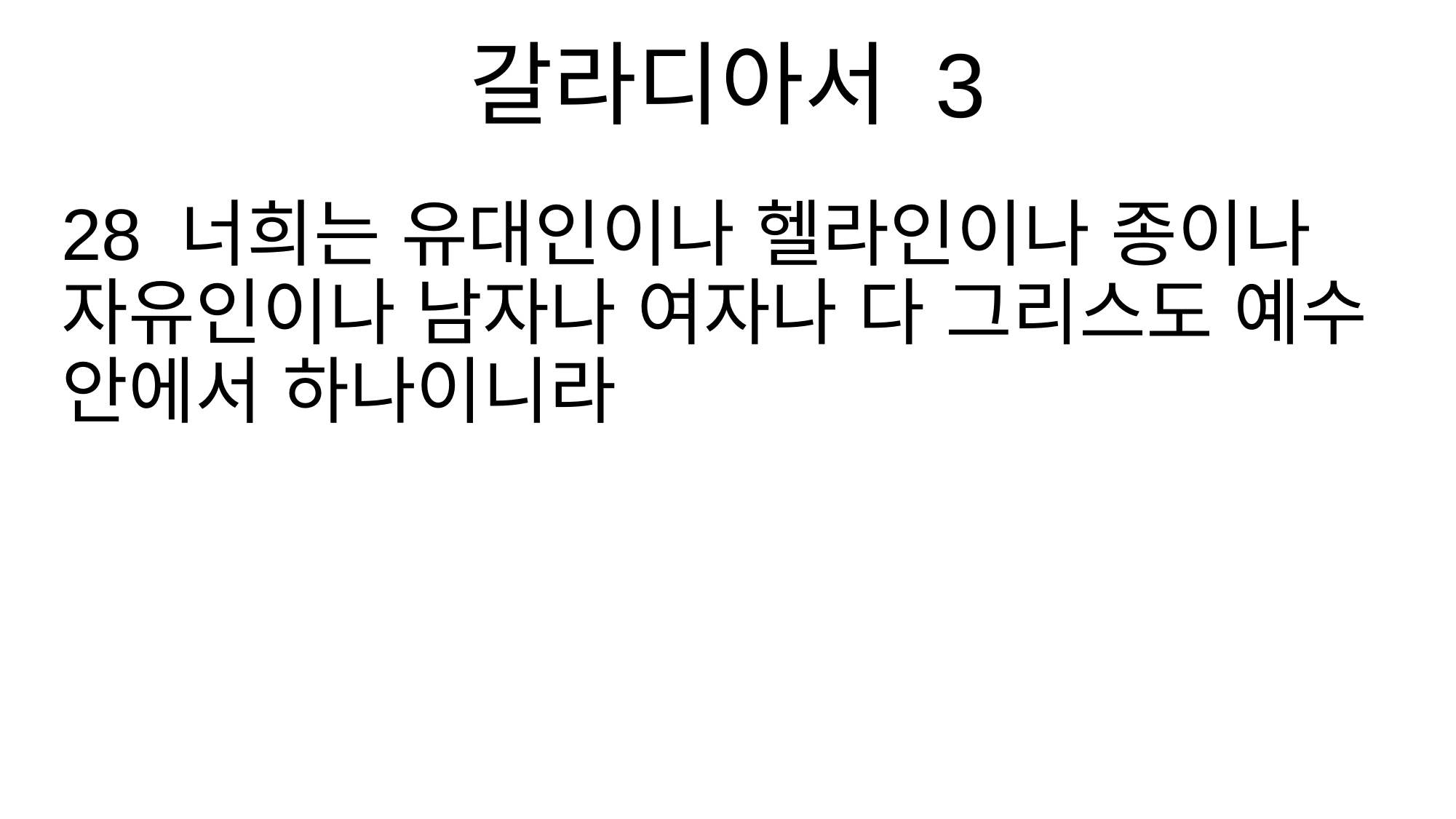

갈라디아서 3
28 너희는 유대인이나 헬라인이나 종이나 자유인이나 남자나 여자나 다 그리스도 예수 안에서 하나이니라